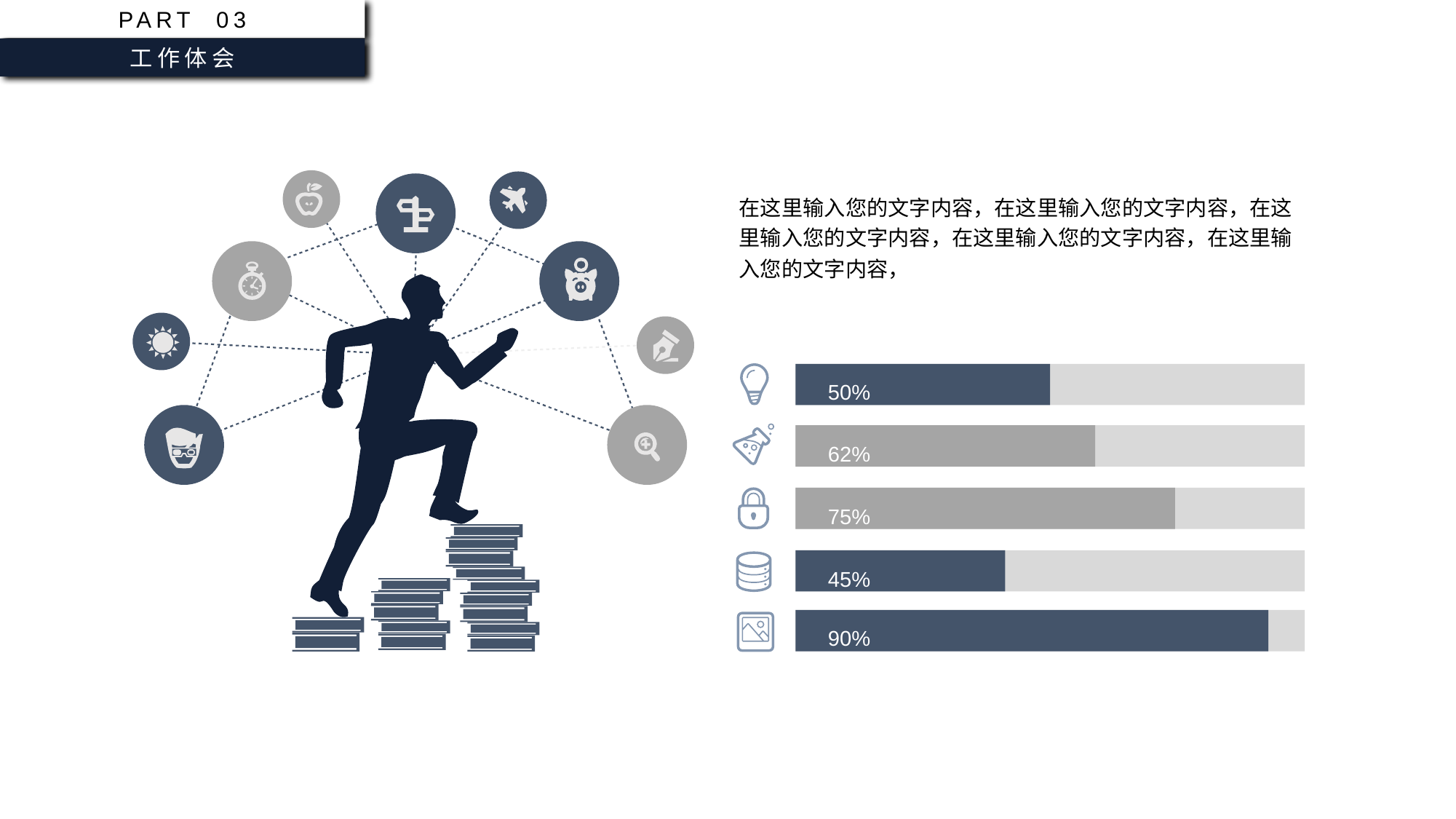

PART  03
工作体会

在这里输入您的文字内容，在这里输入您的文字内容，在这里输入您的文字内容，在这里输入您的文字内容，在这里输入您的文字内容，

50%

62%

75%

45%

90%